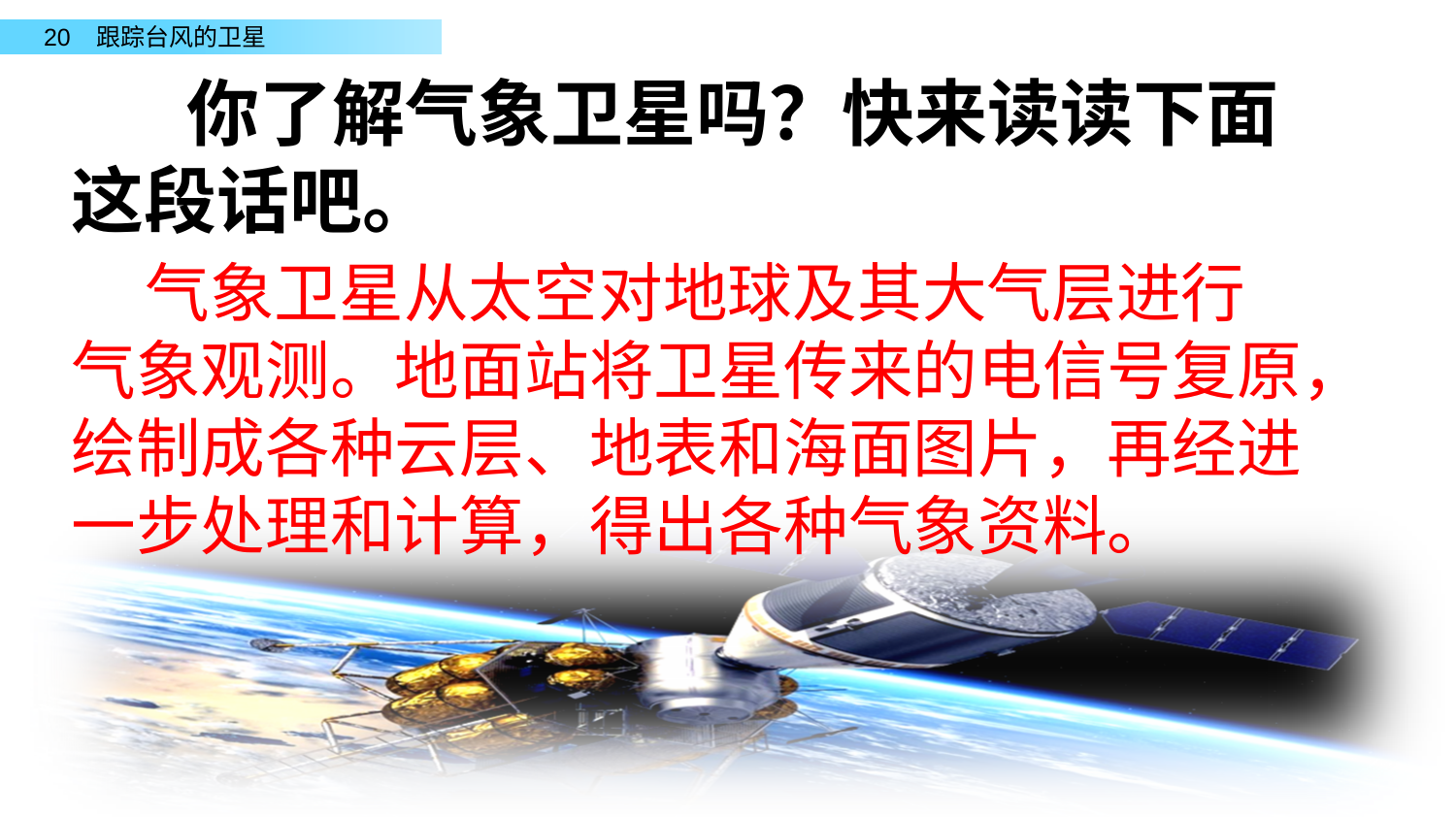

你了解气象卫星吗？快来读读下面这段话吧。
    气象卫星从太空对地球及其大气层进行气象观测。地面站将卫星传来的电信号复原，绘制成各种云层、地表和海面图片，再经进一步处理和计算，得出各种气象资料。